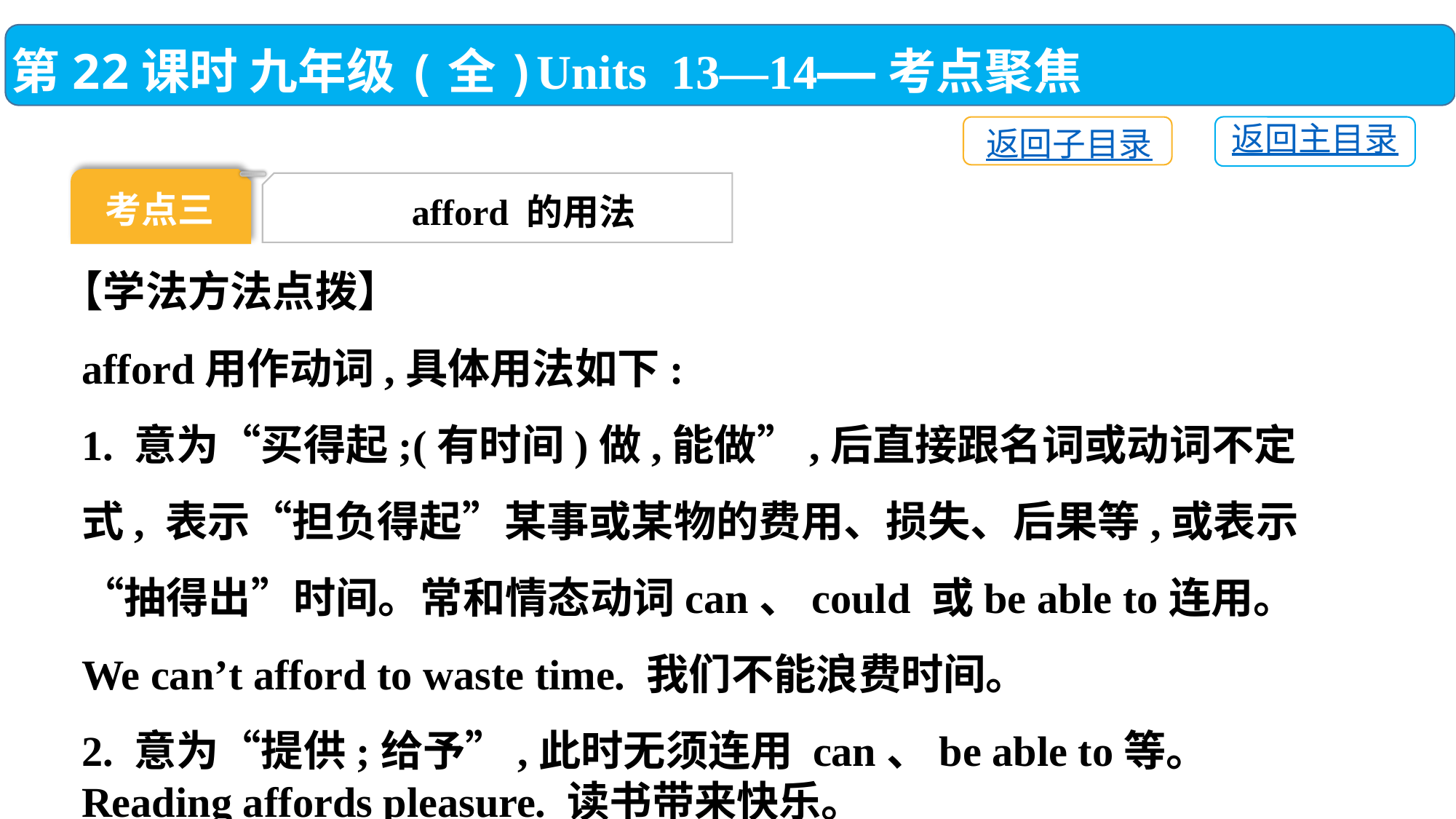

第22课时 九年级(全)Units  13—14——考点聚焦
返回主目录

返回子目录

考点三
afford 的用法

【学法方法点拨】
afford用作动词,具体用法如下:
1. 意为“买得起;(有时间)做,能做”,后直接跟名词或动词不定式, 表示“担负得起”某事或某物的费用、损失、后果等,或表示“抽得出”时间。常和情态动词can、could 或be able to连用。
We can’t afford to waste time. 我们不能浪费时间。
2. 意为“提供;给予”,此时无须连用 can、be able to等。
Reading affords pleasure. 读书带来快乐。